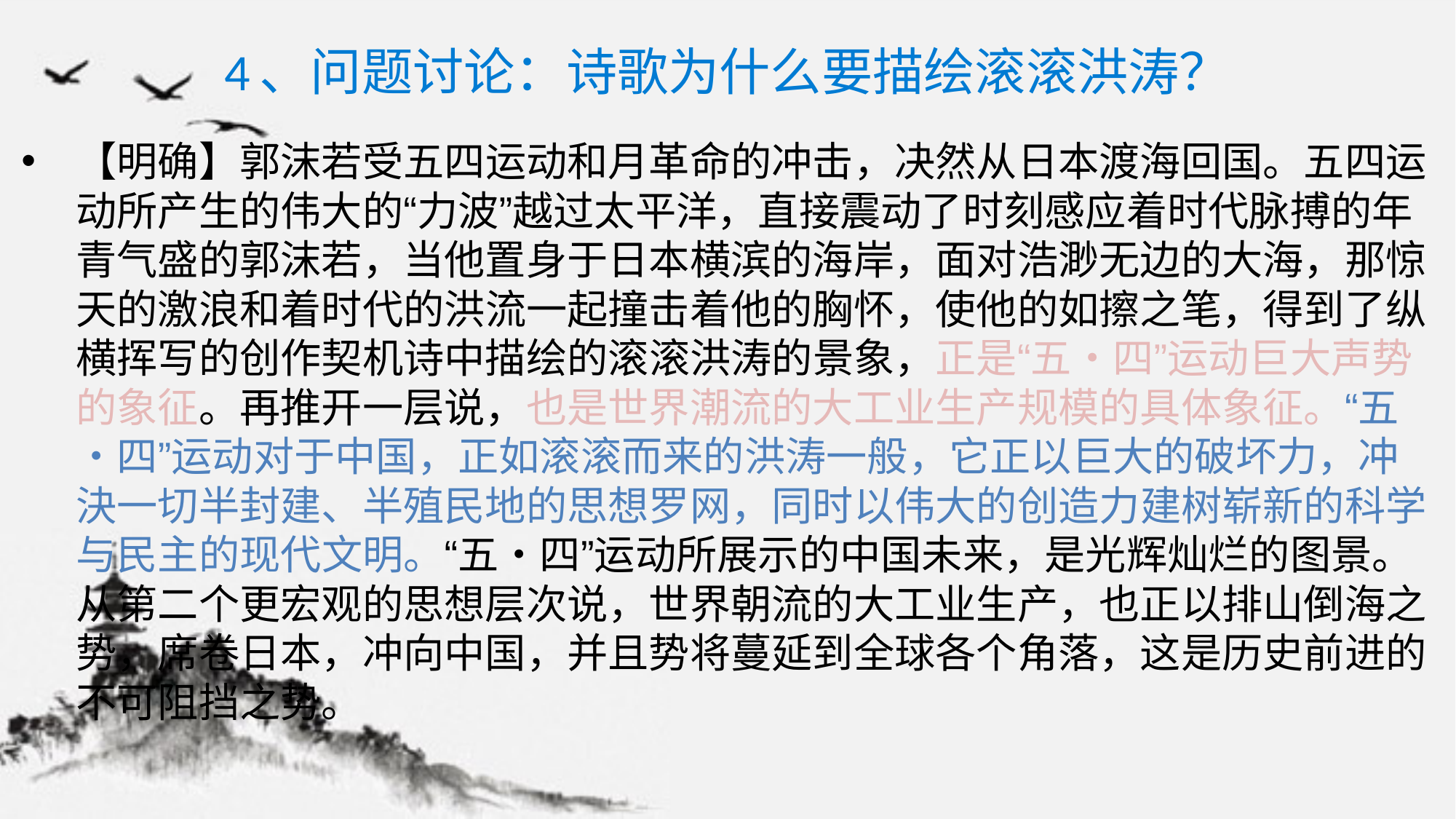

# 4、问题讨论：诗歌为什么要描绘滚滚洪涛？
【明确】郭沫若受五四运动和月革命的冲击，决然从日本渡海回国。五四运动所产生的伟大的“力波”越过太平洋，直接震动了时刻感应着时代脉搏的年青气盛的郭沫若，当他置身于日本横滨的海岸，面对浩渺无边的大海，那惊天的激浪和着时代的洪流一起撞击着他的胸怀，使他的如擦之笔，得到了纵横挥写的创作契机诗中描绘的滚滚洪涛的景象，正是“五・四”运动巨大声势的象征。再推开一层说，也是世界潮流的大工业生产规模的具体象征。“五・四”运动对于中国，正如滚滚而来的洪涛一般，它正以巨大的破坏力，冲決一切半封建、半殖民地的思想罗网，同时以伟大的创造力建树崭新的科学与民主的现代文明。“五・四”运动所展示的中国未来，是光辉灿烂的图景。从第二个更宏观的思想层次说，世界朝流的大工业生产，也正以排山倒海之势，席卷日本，冲向中国，并且势将蔓延到全球各个角落，这是历史前进的不可阻挡之势。